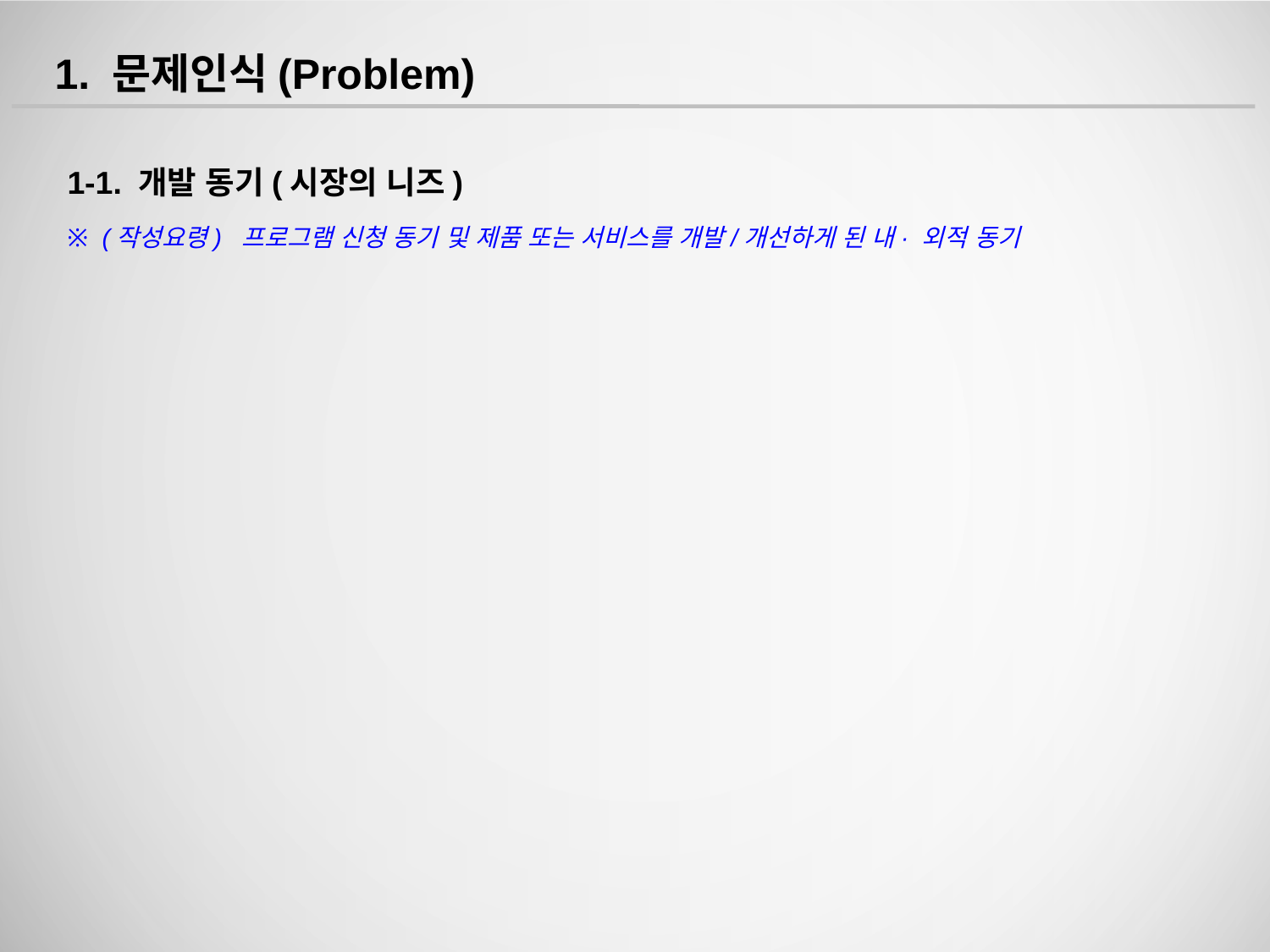

1. 문제인식(Problem)
1-1. 개발 동기(시장의 니즈)

※  (작성요령)  프로그램 신청 동기 및 제품 또는 서비스를 개발/개선하게 된 내· 외적 동기